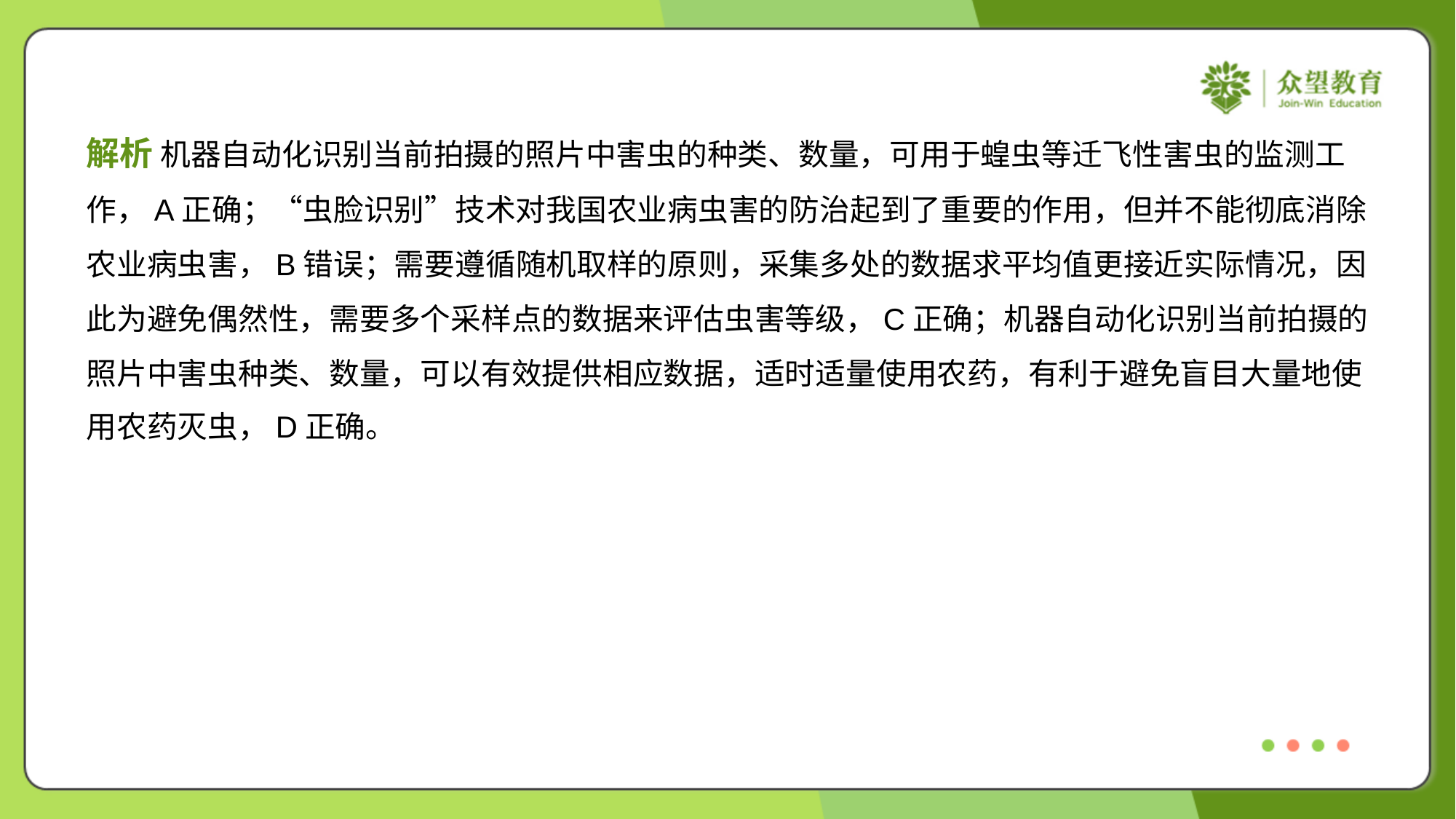

解析 机器自动化识别当前拍摄的照片中害虫的种类、数量，可用于蝗虫等迁飞性害虫的监测工
作，A正确；“虫脸识别”技术对我国农业病虫害的防治起到了重要的作用，但并不能彻底消除
农业病虫害，B错误；需要遵循随机取样的原则，采集多处的数据求平均值更接近实际情况，因
此为避免偶然性，需要多个采样点的数据来评估虫害等级，C正确；机器自动化识别当前拍摄的
照片中害虫种类、数量，可以有效提供相应数据，适时适量使用农药，有利于避免盲目大量地使
用农药灭虫，D正确。